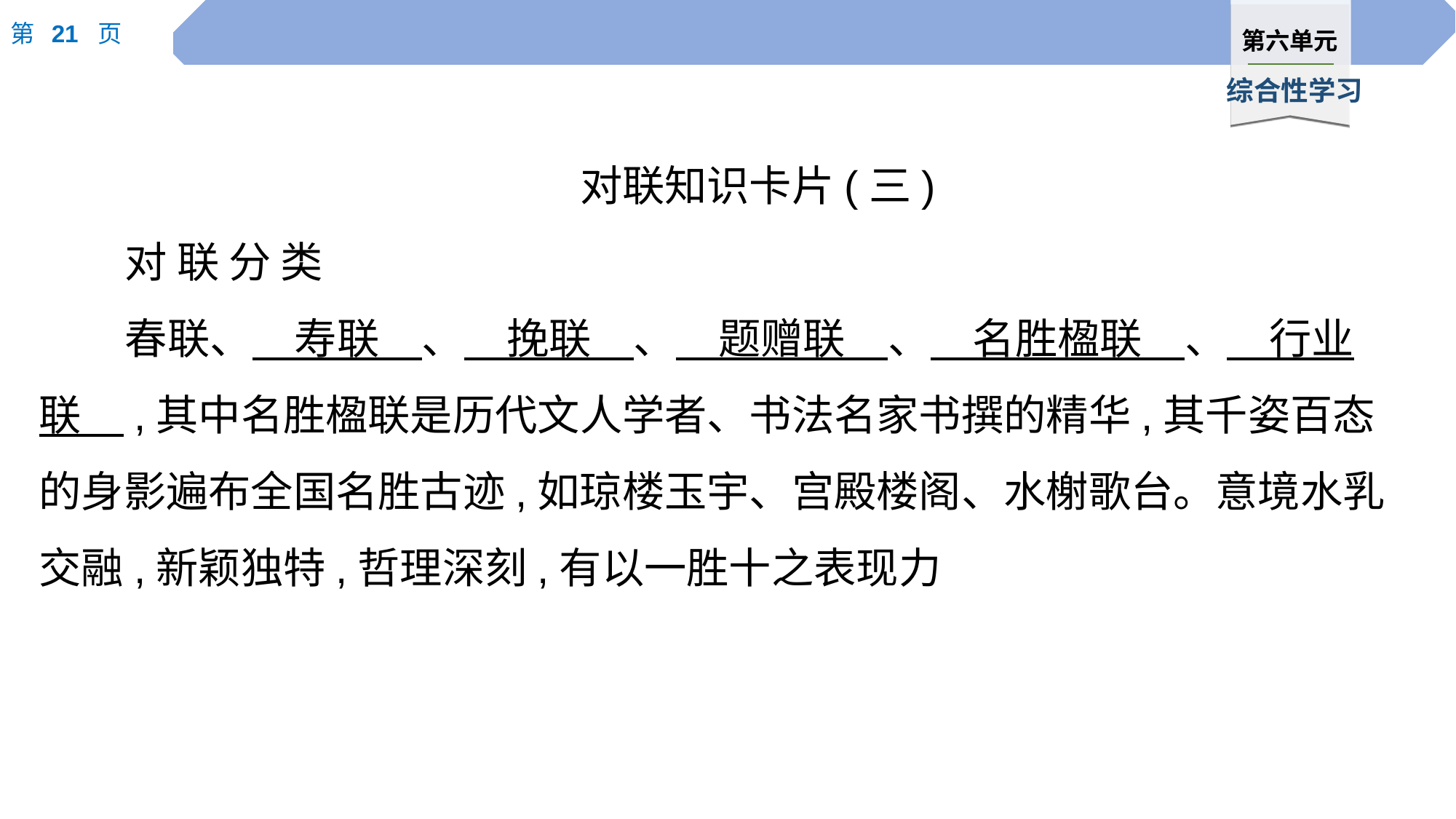

对联知识卡片(三)
对 联 分 类
春联、　寿联　、　挽联　、　题赠联　、　名胜楹联　、　行业联　,其中名胜楹联是历代文人学者、书法名家书撰的精华,其千姿百态的身影遍布全国名胜古迹,如琼楼玉宇、宫殿楼阁、水榭歌台。意境水乳交融,新颖独特,哲理深刻,有以一胜十之表现力